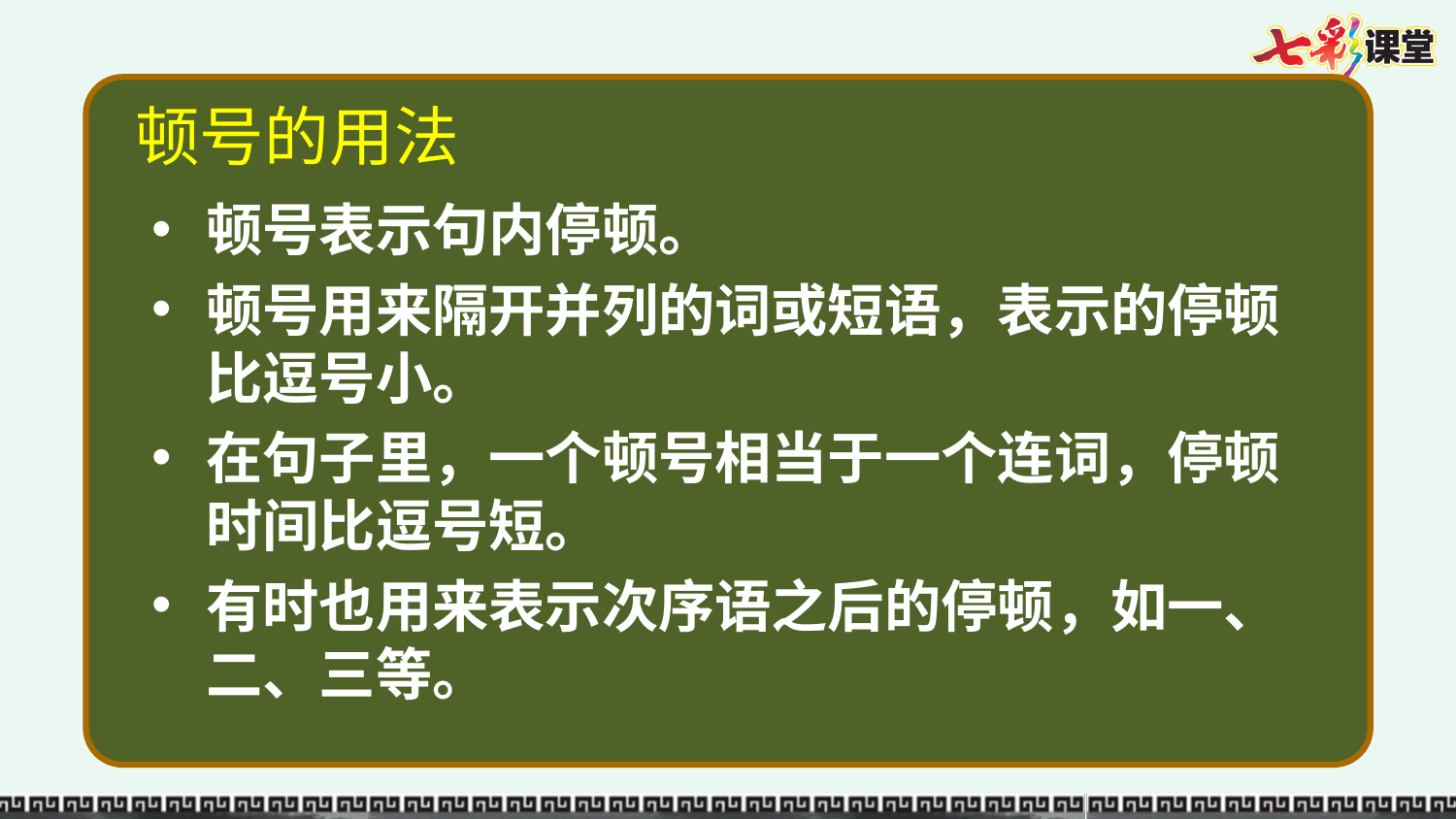

顿号的用法
顿号表示句内停顿。
顿号用来隔开并列的词或短语，表示的停顿比逗号小。
在句子里，一个顿号相当于一个连词，停顿时间比逗号短。
有时也用来表示次序语之后的停顿，如一、二、三等。